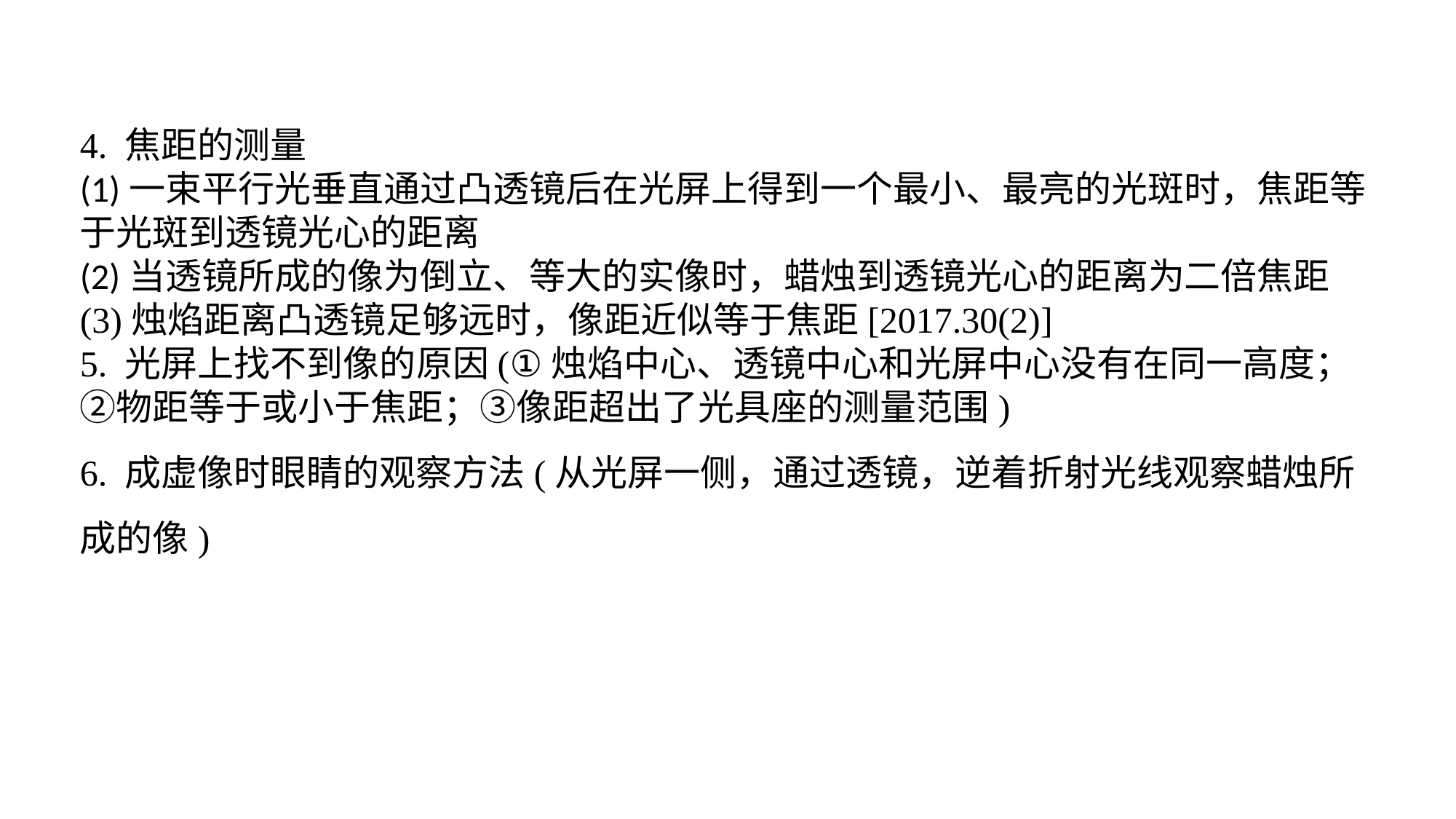

4. 焦距的测量(1)一束平行光垂直通过凸透镜后在光屏上得到一个最小、最亮的光斑时，焦距等于光斑到透镜光心的距离(2)当透镜所成的像为倒立、等大的实像时，蜡烛到透镜光心的距离为二倍焦距(3)烛焰距离凸透镜足够远时，像距近似等于焦距[2017.30(2)]5. 光屏上找不到像的原因(①烛焰中心、透镜中心和光屏中心没有在同一高度；②物距等于或小于焦距；③像距超出了光具座的测量范围)6. 成虚像时眼睛的观察方法(从光屏一侧，通过透镜，逆着折射光线观察蜡烛所成的像)